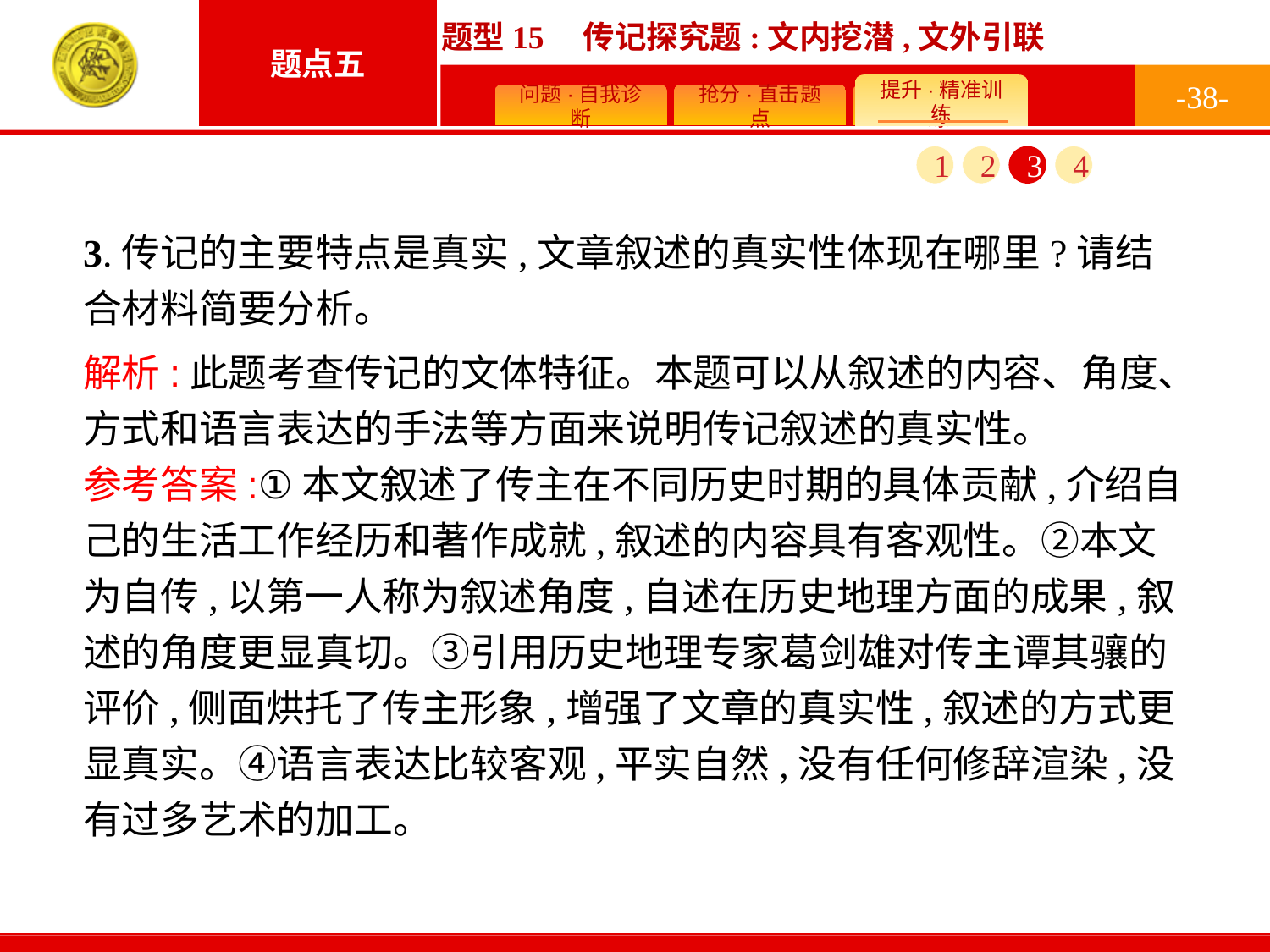

-38-
1
2
3
4
3.传记的主要特点是真实,文章叙述的真实性体现在哪里?请结合材料简要分析。
解析:此题考查传记的文体特征。本题可以从叙述的内容、角度、方式和语言表达的手法等方面来说明传记叙述的真实性。
参考答案:①本文叙述了传主在不同历史时期的具体贡献,介绍自己的生活工作经历和著作成就,叙述的内容具有客观性。②本文为自传,以第一人称为叙述角度,自述在历史地理方面的成果,叙述的角度更显真切。③引用历史地理专家葛剑雄对传主谭其骧的评价,侧面烘托了传主形象,增强了文章的真实性,叙述的方式更显真实。④语言表达比较客观,平实自然,没有任何修辞渲染,没有过多艺术的加工。